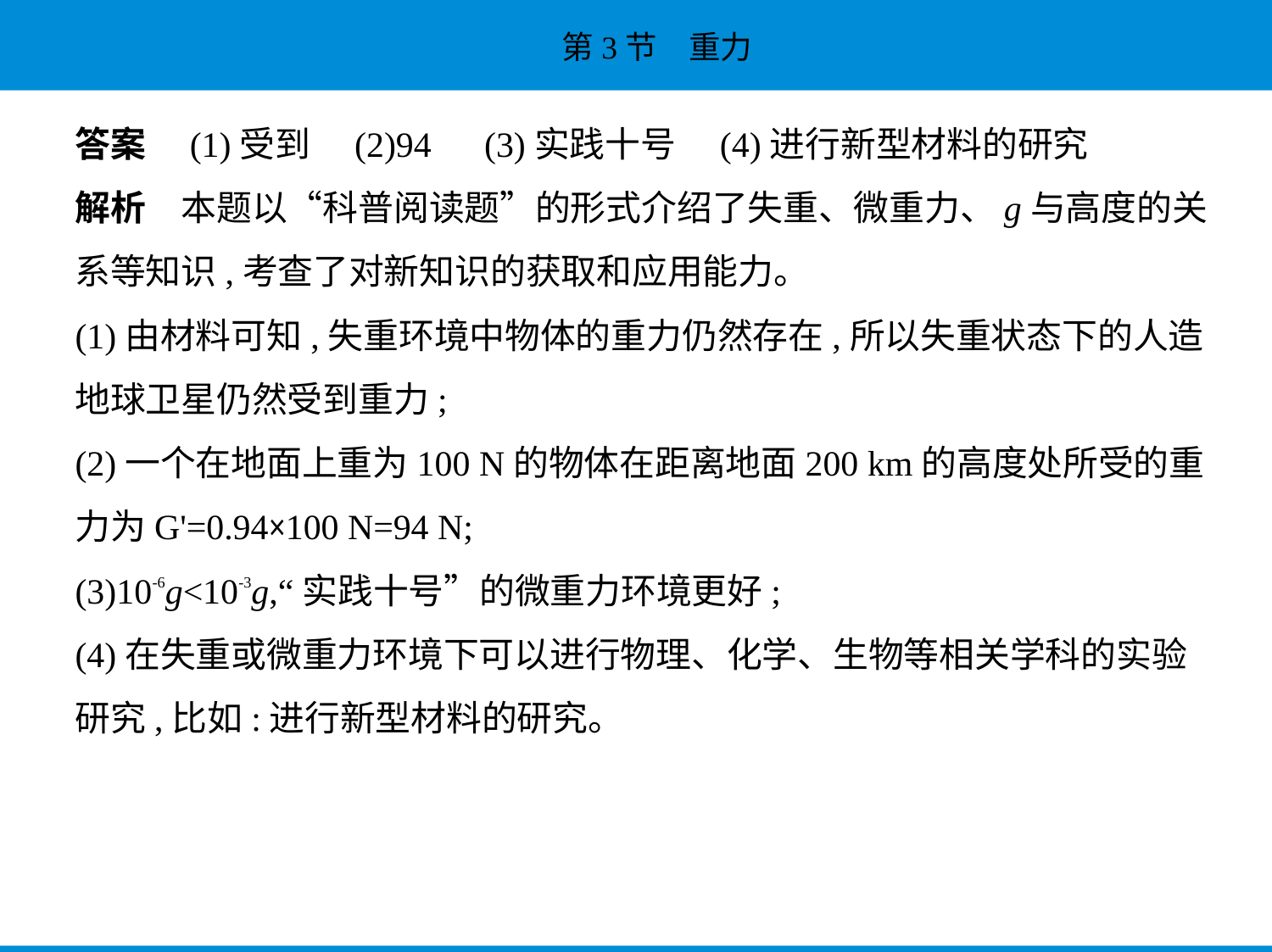

答案　(1)受到　(2)94　(3)实践十号　(4)进行新型材料的研究
解析　本题以“科普阅读题”的形式介绍了失重、微重力、g与高度的关
系等知识,考查了对新知识的获取和应用能力。
(1)由材料可知,失重环境中物体的重力仍然存在,所以失重状态下的人造
地球卫星仍然受到重力;
(2)一个在地面上重为100 N的物体在距离地面200 km的高度处所受的重
力为G'=0.94×100 N=94 N;
(3)10-6g<10-3g,“实践十号”的微重力环境更好;
(4)在失重或微重力环境下可以进行物理、化学、生物等相关学科的实验
研究,比如:进行新型材料的研究。